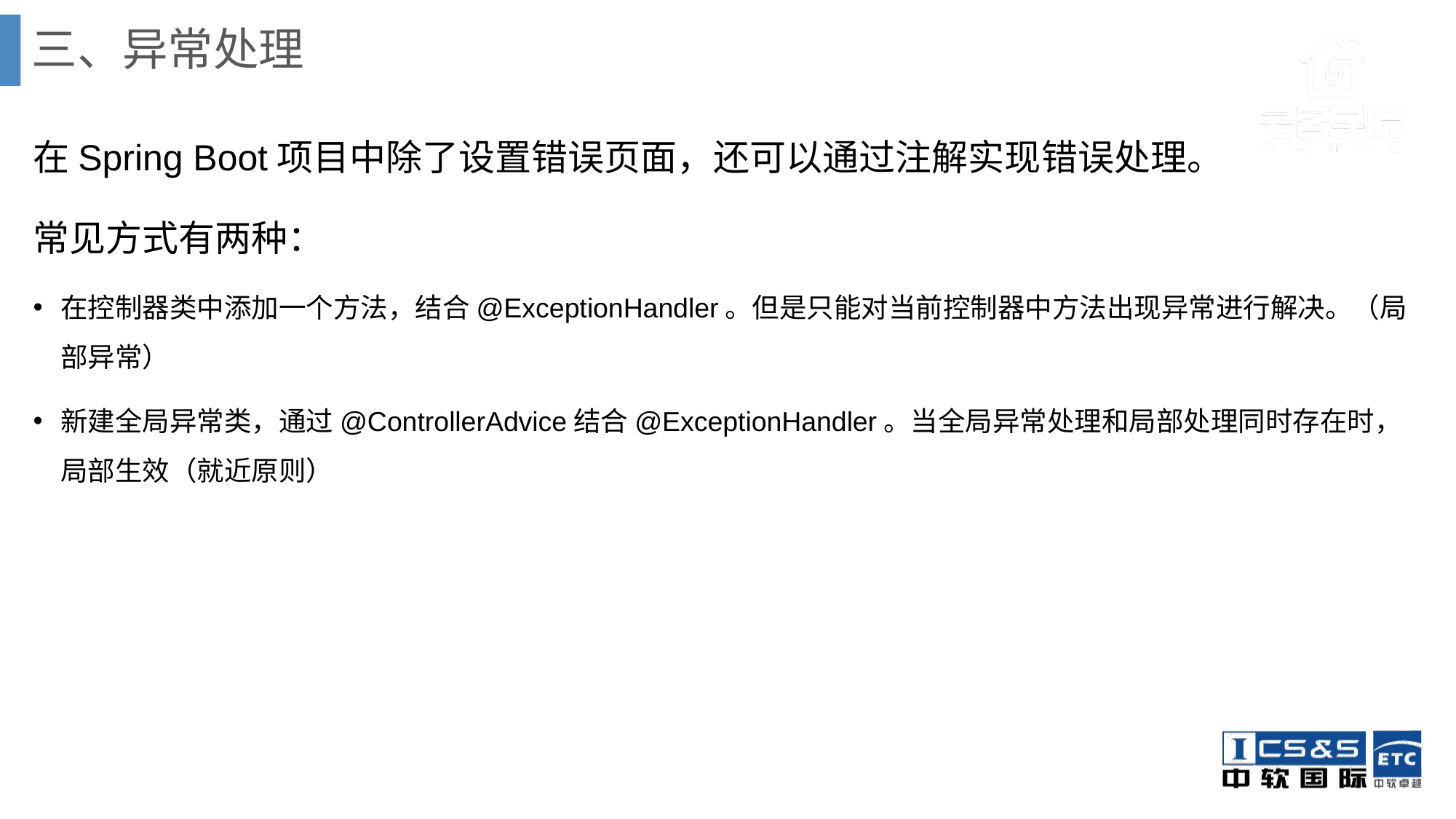

# 三、异常处理
在Spring Boot项目中除了设置错误页面，还可以通过注解实现错误处理。
常见方式有两种：
在控制器类中添加一个方法，结合@ExceptionHandler。但是只能对当前控制器中方法出现异常进行解决。（局部异常）
新建全局异常类，通过@ControllerAdvice结合@ExceptionHandler。当全局异常处理和局部处理同时存在时，局部生效（就近原则）